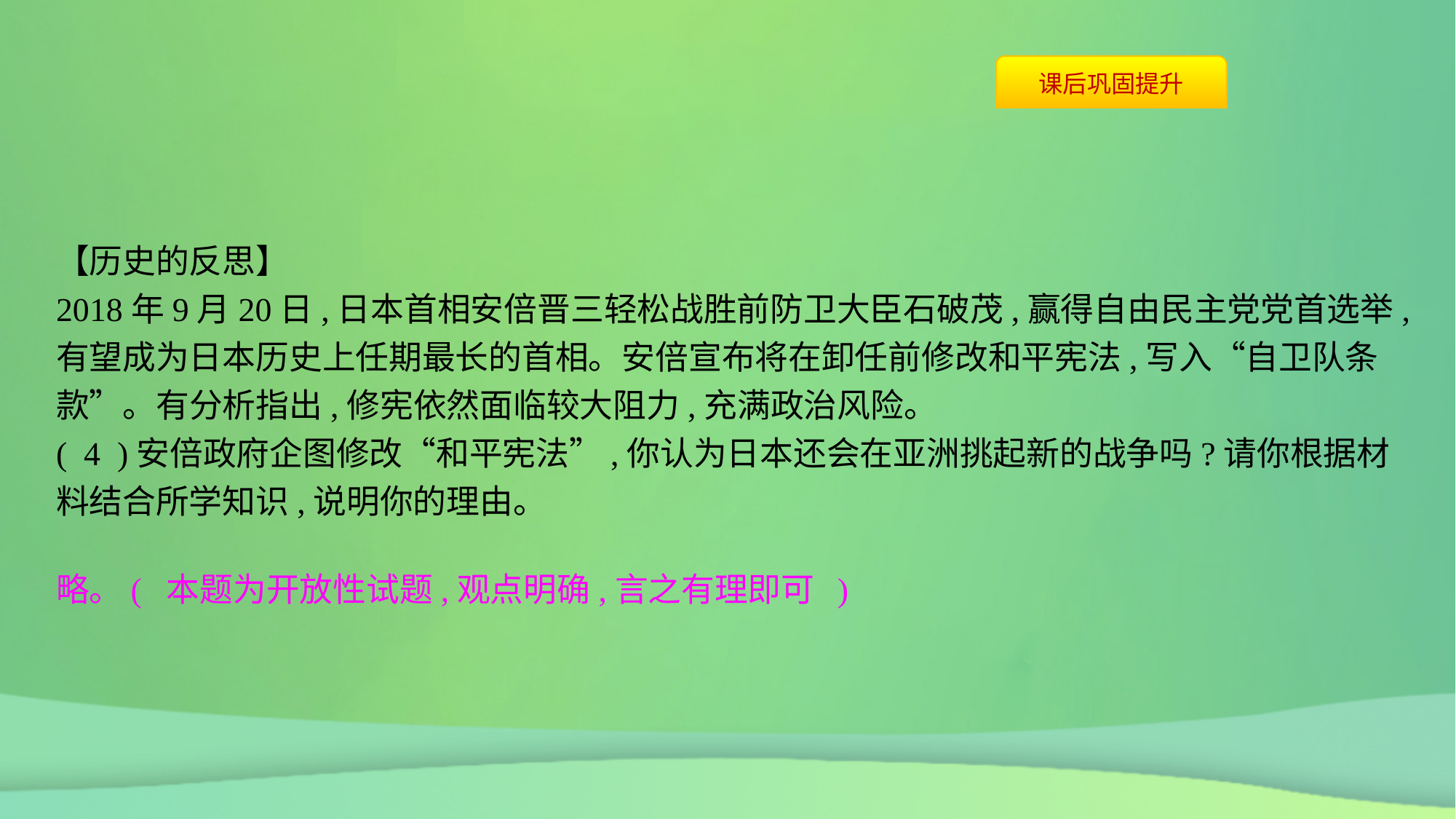

【历史的反思】
2018年9月20日,日本首相安倍晋三轻松战胜前防卫大臣石破茂,赢得自由民主党党首选举,有望成为日本历史上任期最长的首相。安倍宣布将在卸任前修改和平宪法,写入“自卫队条款”。有分析指出,修宪依然面临较大阻力,充满政治风险。
(  4  )安倍政府企图修改“和平宪法”,你认为日本还会在亚洲挑起新的战争吗?请你根据材料结合所学知识,说明你的理由。
略。(  本题为开放性试题,观点明确,言之有理即可  )